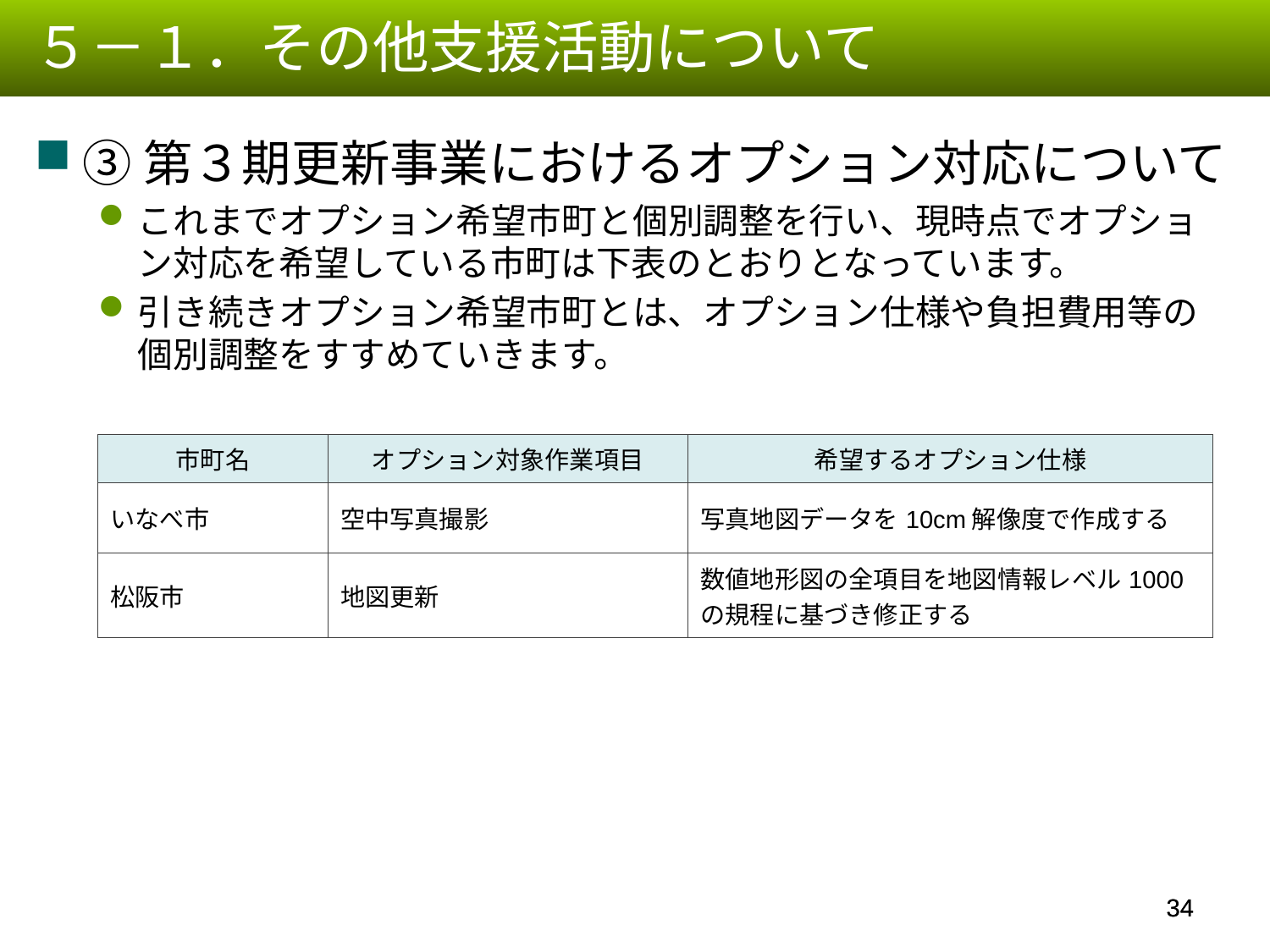

５－１．その他支援活動について
③第３期更新事業におけるオプション対応について
これまでオプション希望市町と個別調整を行い、現時点でオプション対応を希望している市町は下表のとおりとなっています。
引き続きオプション希望市町とは、オプション仕様や負担費用等の個別調整をすすめていきます。
| 市町名 | オプション対象作業項目 | 希望するオプション仕様 |
| --- | --- | --- |
| いなべ市 | 空中写真撮影 | 写真地図データを10cm解像度で作成する |
| 松阪市 | 地図更新 | 数値地形図の全項目を地図情報レベル1000の規程に基づき修正する |
34
34